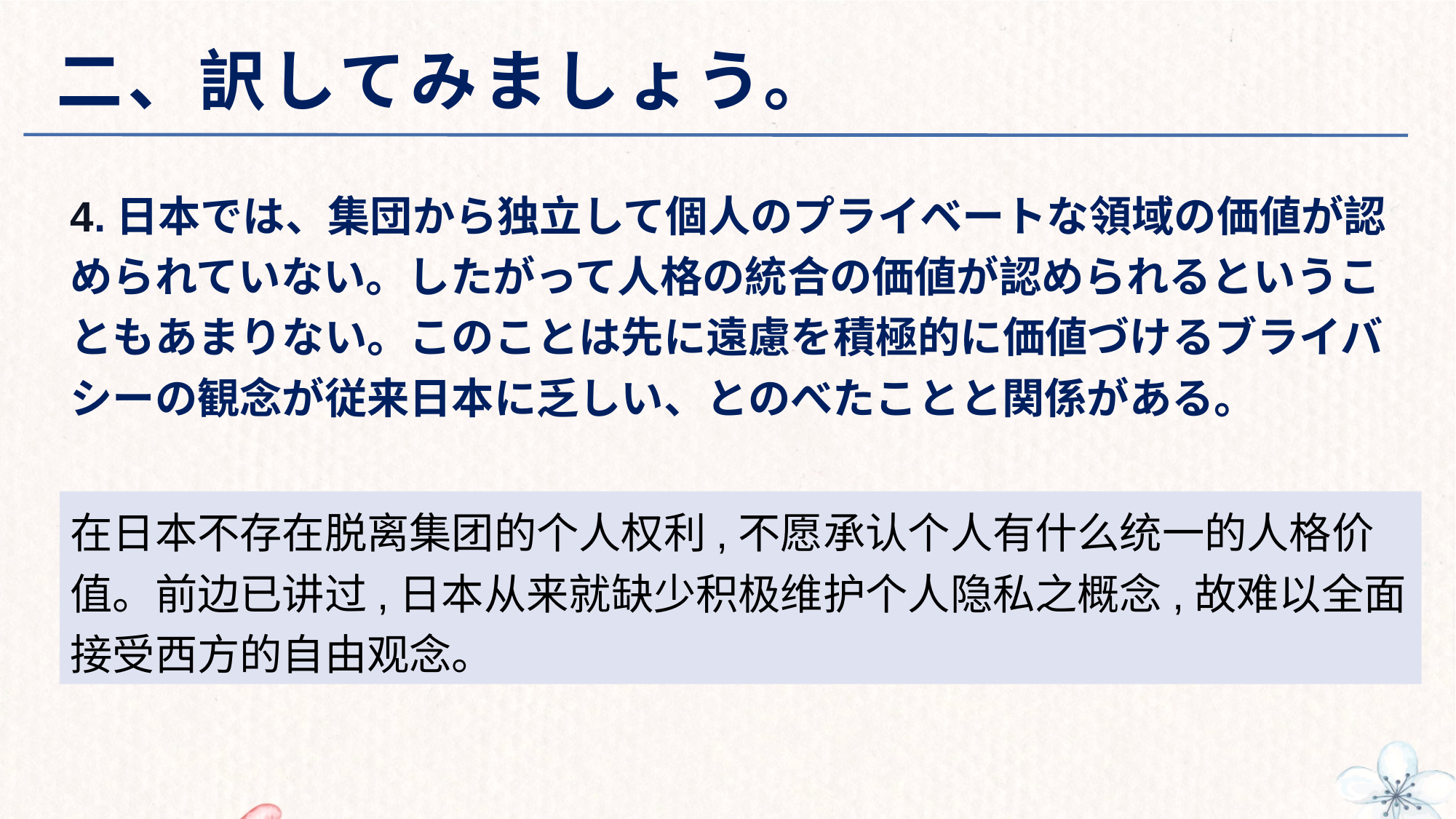

# 二、訳してみましょう。
4.日本では、集団から独立して個人のプライベートな領域の価値が認められていない。したがって人格の統合の価値が認められるということもあまりない。このことは先に遠慮を積極的に価値づけるブライバシーの観念が従来日本に乏しい、とのべたことと関係がある。
在日本不存在脱离集团的个人权利,不愿承认个人有什么统一的人格价值。前边已讲过,日本从来就缺少积极维护个人隐私之概念,故难以全面接受西方的自由观念。